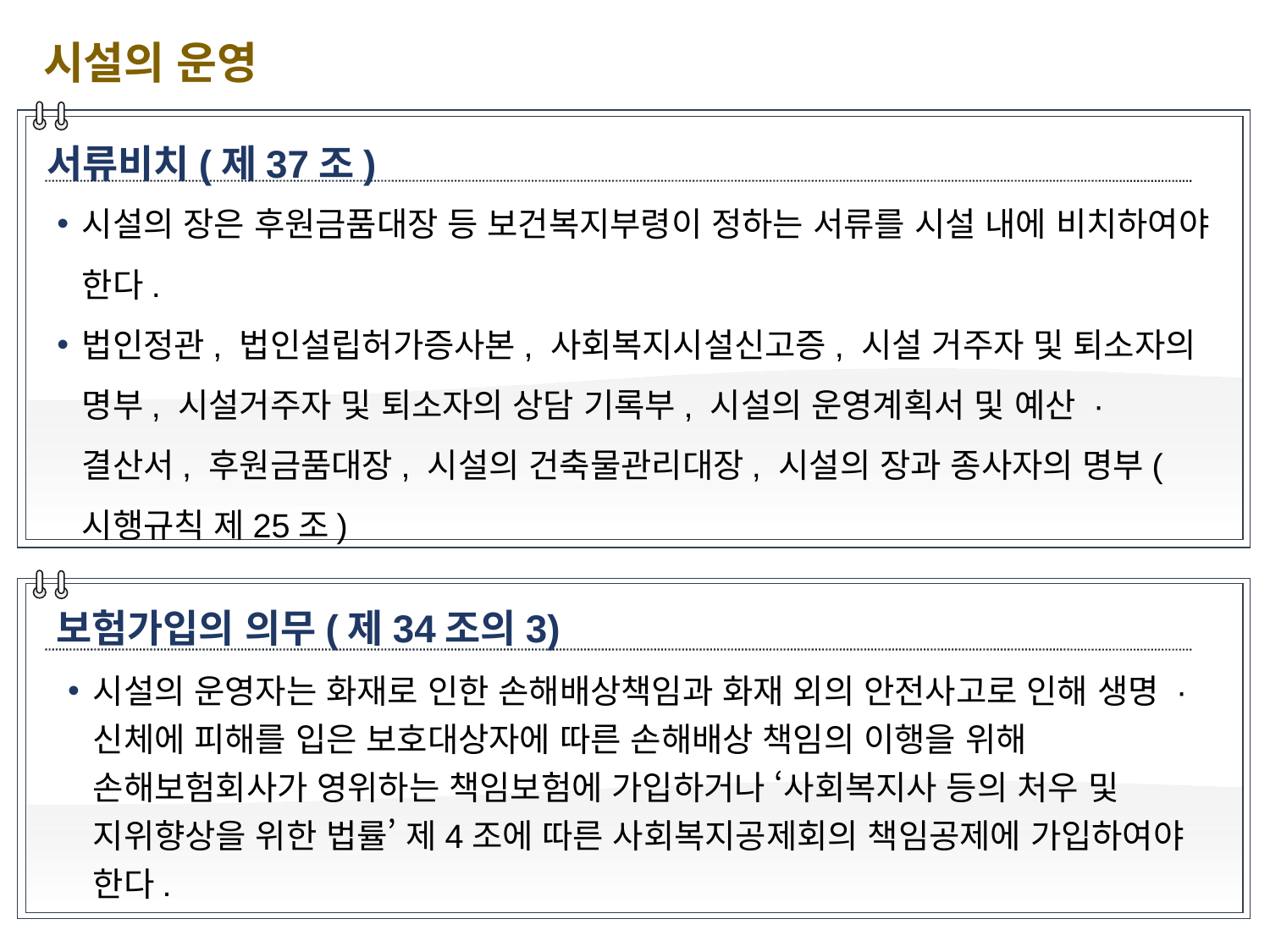

시설의 운영

서류비치(제37조)
시설의 장은 후원금품대장 등 보건복지부령이 정하는 서류를 시설 내에 비치하여야 한다.
법인정관, 법인설립허가증사본, 사회복지시설신고증, 시설 거주자 및 퇴소자의 명부, 시설거주자 및 퇴소자의 상담 기록부, 시설의 운영계획서 및 예산 · 결산서, 후원금품대장, 시설의 건축물관리대장, 시설의 장과 종사자의 명부(시행규칙 제25조)

보험가입의 의무(제34조의3)

시설의 운영자는 화재로 인한 손해배상책임과 화재 외의 안전사고로 인해 생명 · 신체에 피해를 입은 보호대상자에 따른 손해배상 책임의 이행을 위해 손해보험회사가 영위하는 책임보험에 가입하거나 ‘사회복지사 등의 처우 및 지위향상을 위한 법률’ 제4조에 따른 사회복지공제회의 책임공제에 가입하여야 한다.